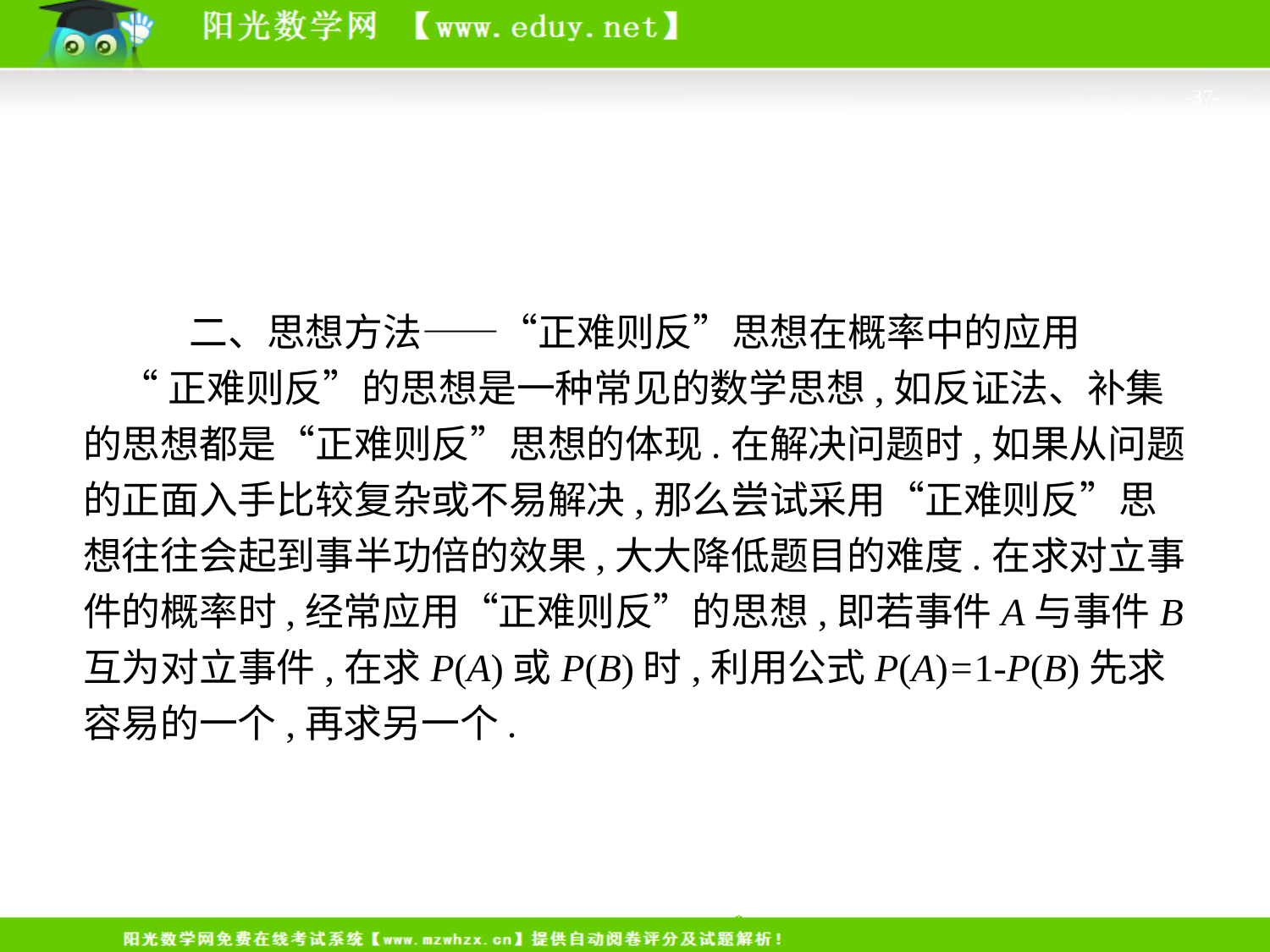

-37-
二、思想方法——“正难则反”思想在概率中的应用
“正难则反”的思想是一种常见的数学思想,如反证法、补集的思想都是“正难则反”思想的体现.在解决问题时,如果从问题的正面入手比较复杂或不易解决,那么尝试采用“正难则反”思想往往会起到事半功倍的效果,大大降低题目的难度.在求对立事件的概率时,经常应用“正难则反”的思想,即若事件A与事件B互为对立事件,在求P(A)或P(B)时,利用公式P(A)=1-P(B)先求容易的一个,再求另一个.